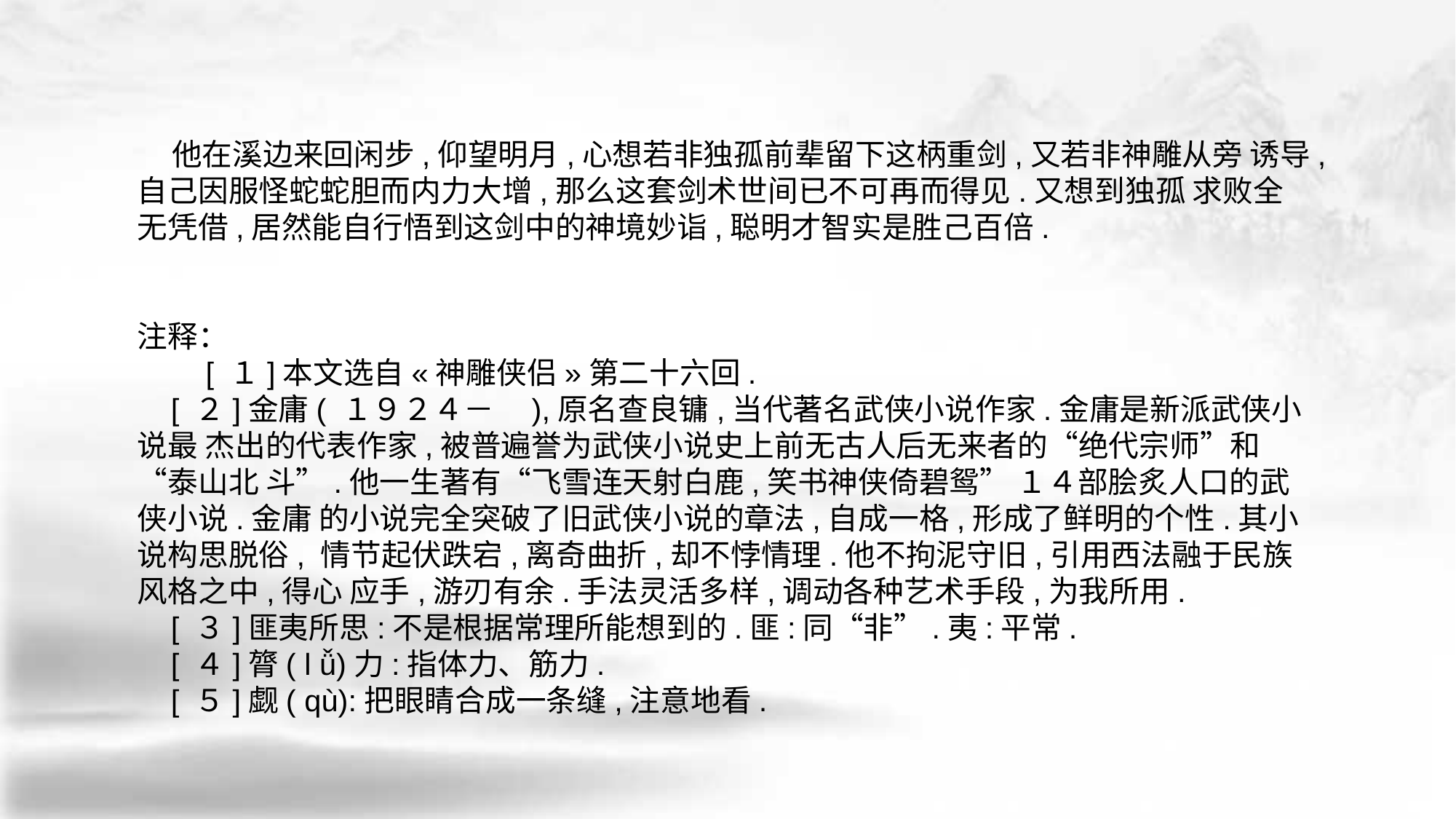

他在溪边来回闲步,仰望明月,心想若非独孤前辈留下这柄重剑,又若非神雕从旁 诱导,自己因服怪蛇蛇胆而内力大增,那么这套剑术世间已不可再而得见.又想到独孤 求败全无凭借,居然能自行悟到这剑中的神境妙诣,聪明才智实是胜己百倍.

注释：
　　[ １]本文选自«神雕侠侣»第二十六回.
    [ ２]金庸( １９２４－　),原名查良镛,当代著名武侠小说作家.金庸是新派武侠小说最 杰出的代表作家,被普遍誉为武侠小说史上前无古人后无来者的“绝代宗师”和“泰山北 斗”.他一生著有“飞雪连天射白鹿,笑书神侠倚碧鸳” １４部脍炙人口的武侠小说.金庸 的小说完全突破了旧武侠小说的章法,自成一格,形成了鲜明的个性.其小说构思脱俗, 情节起伏跌宕,离奇曲折,却不悖情理.他不拘泥守旧,引用西法融于民族风格之中,得心 应手,游刃有余.手法灵活多样,调动各种艺术手段,为我所用.
    [ ３]匪夷所思:不是根据常理所能想到的.匪:同“非”.夷:平常.
    [ ４]膂( l ǚ)力:指体力、筋力.
    [ ５]觑( qù):把眼睛合成一条缝,注意地看.